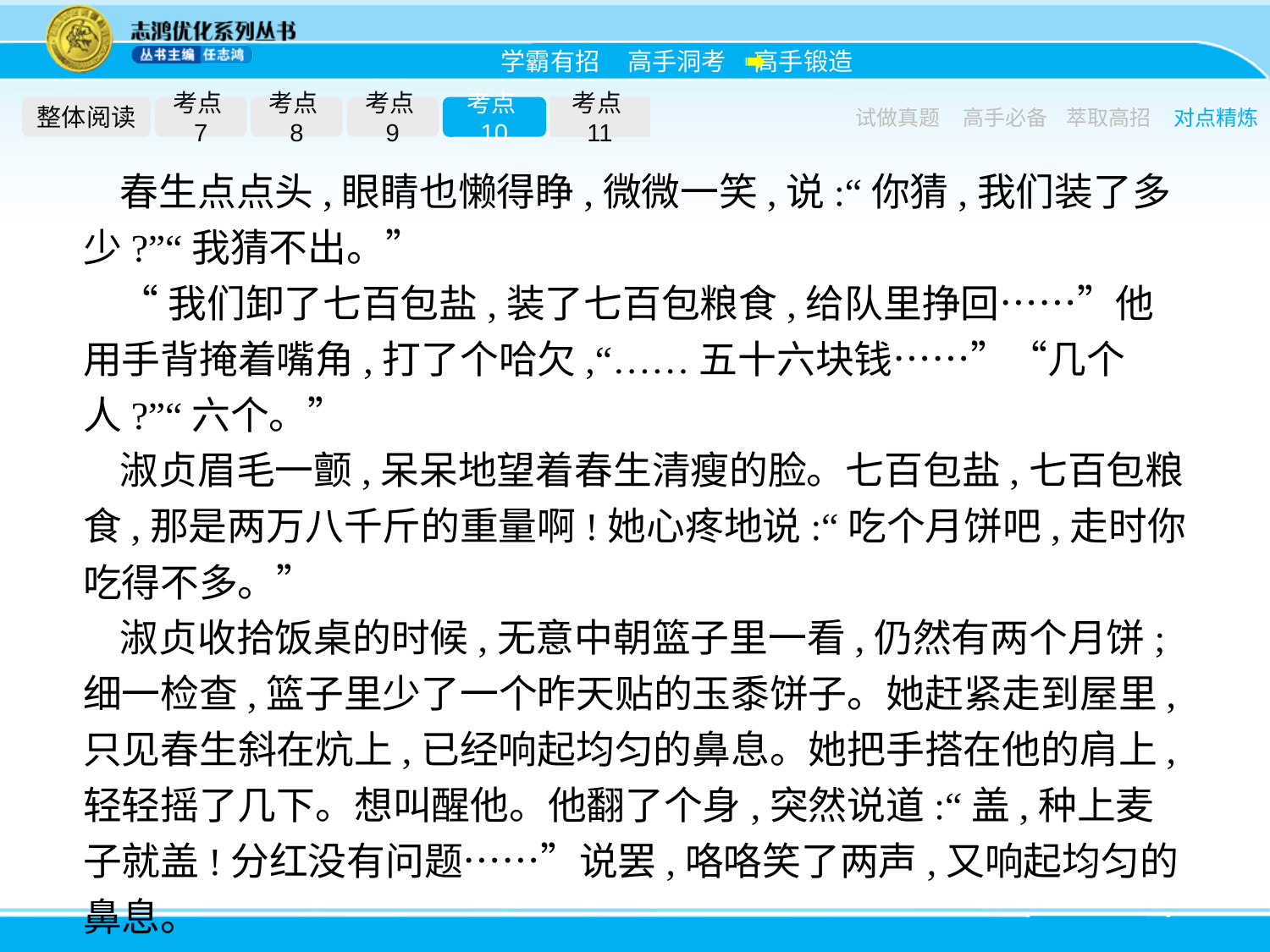

整体阅读
考点7
考点8
考点9
考点10
考点11
试做真题
高手必备
萃取高招
对点精炼
春生点点头,眼睛也懒得睁,微微一笑,说:“你猜,我们装了多少?”“我猜不出。”
“我们卸了七百包盐,装了七百包粮食,给队里挣回……”他用手背掩着嘴角,打了个哈欠,“……五十六块钱……”“几个人?”“六个。”
淑贞眉毛一颤,呆呆地望着春生清瘦的脸。七百包盐,七百包粮食,那是两万八千斤的重量啊!她心疼地说:“吃个月饼吧,走时你吃得不多。”
淑贞收拾饭桌的时候,无意中朝篮子里一看,仍然有两个月饼;细一检查,篮子里少了一个昨天贴的玉黍饼子。她赶紧走到屋里,只见春生斜在炕上,已经响起均匀的鼻息。她把手搭在他的肩上,轻轻摇了几下。想叫醒他。他翻了个身,突然说道:“盖,种上麦子就盖!分红没有问题……”说罢,咯咯笑了两声,又响起均匀的鼻息。